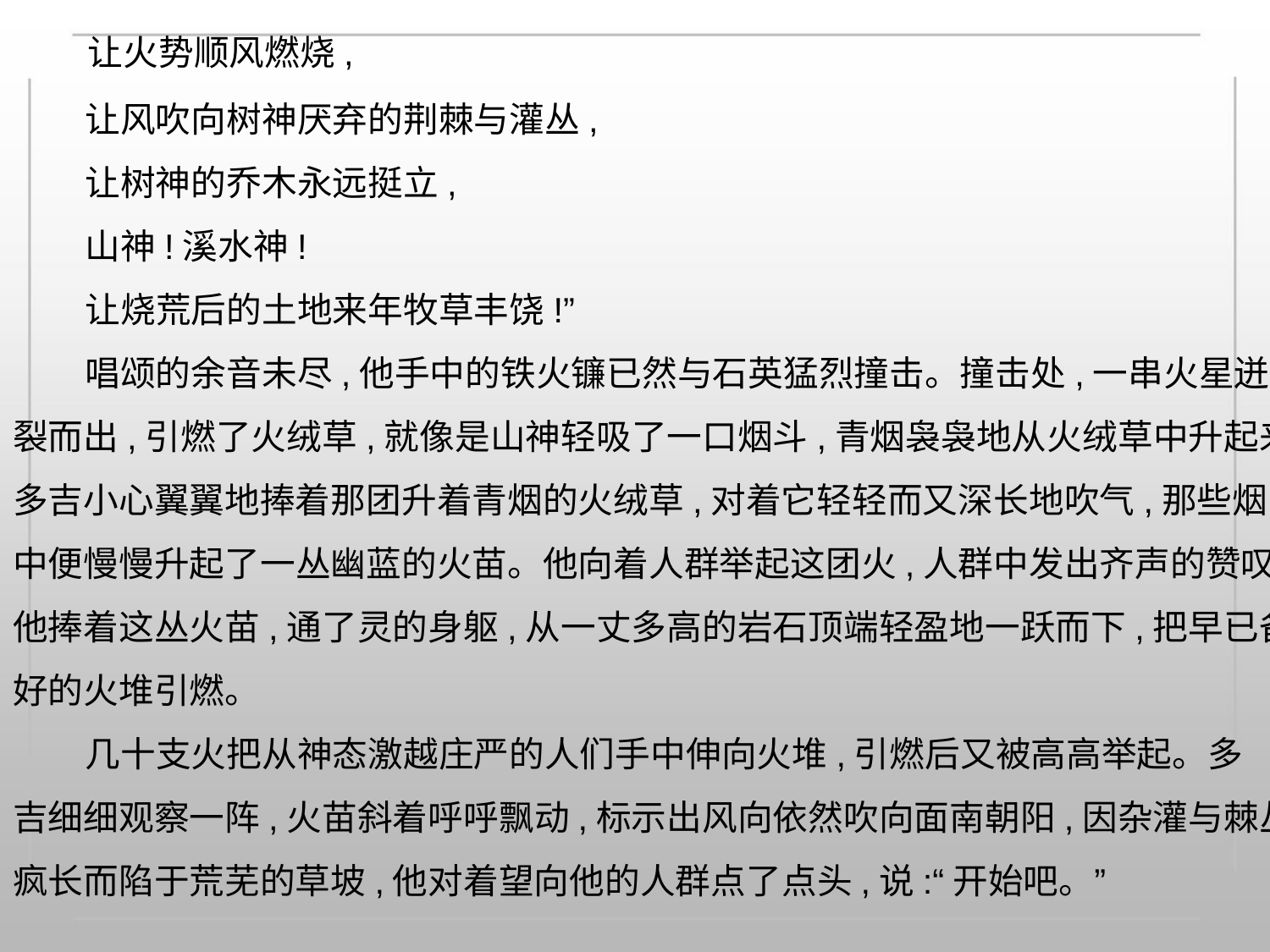

让火势顺风燃烧,
让风吹向树神厌弃的荆棘与灌丛,
让树神的乔木永远挺立,
山神!溪水神!
让烧荒后的土地来年牧草丰饶!”
唱颂的余音未尽,他手中的铁火镰已然与石英猛烈撞击。撞击处,一串火星迸
裂而出,引燃了火绒草,就像是山神轻吸了一口烟斗,青烟袅袅地从火绒草中升起来,
多吉小心翼翼地捧着那团升着青烟的火绒草,对着它轻轻而又深长地吹气,那些烟
中便慢慢升起了一丛幽蓝的火苗。他向着人群举起这团火,人群中发出齐声的赞叹。
他捧着这丛火苗,通了灵的身躯,从一丈多高的岩石顶端轻盈地一跃而下,把早已备
好的火堆引燃。
几十支火把从神态激越庄严的人们手中伸向火堆,引燃后又被高高举起。多
吉细细观察一阵,火苗斜着呼呼飘动,标示出风向依然吹向面南朝阳,因杂灌与棘丛
疯长而陷于荒芜的草坡,他对着望向他的人群点了点头,说:“开始吧。”